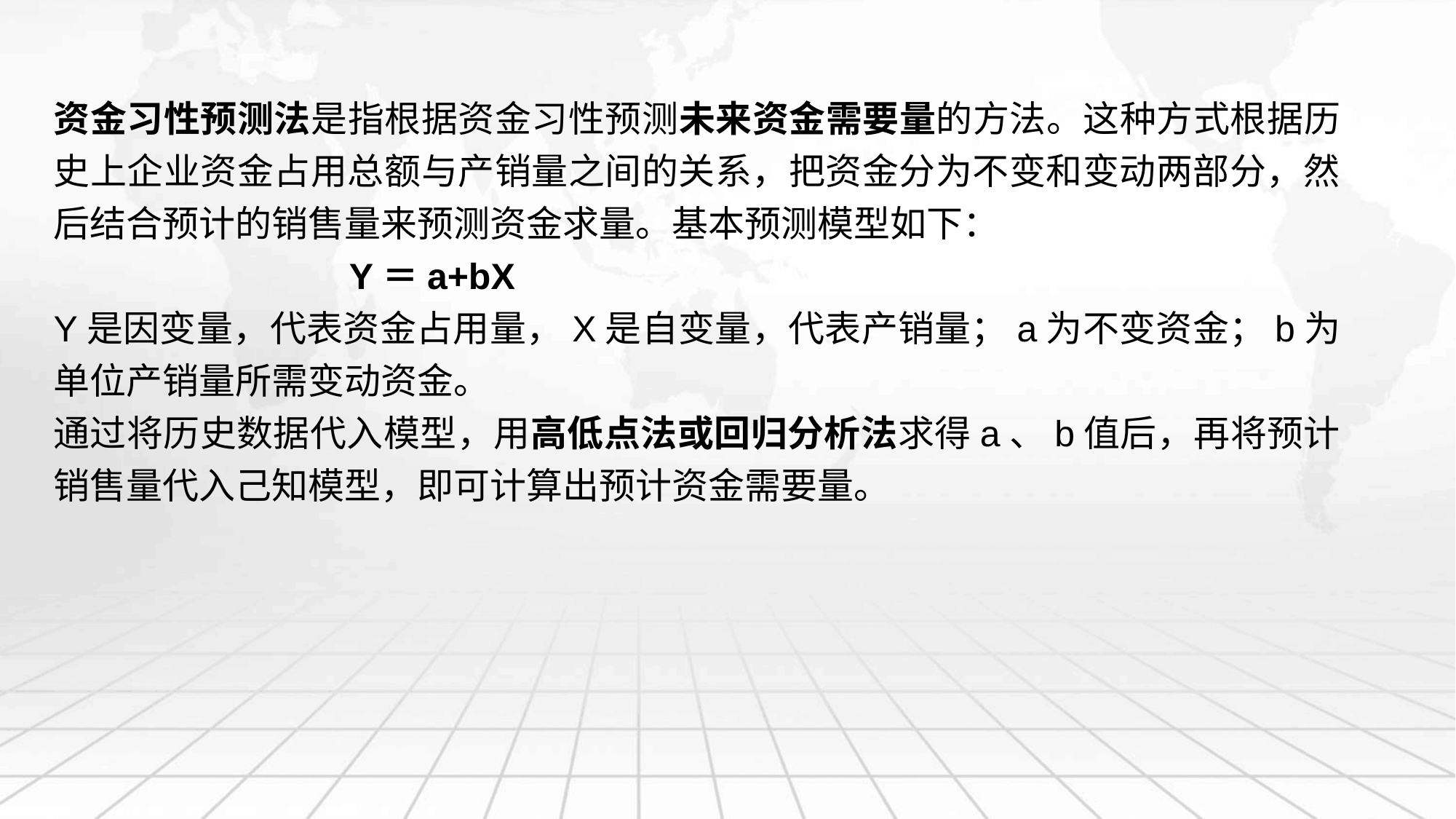

资金习性预测法是指根据资金习性预测未来资金需要量的方法。这种方式根据历史上企业资金占用总额与产销量之间的关系，把资金分为不变和变动两部分，然后结合预计的销售量来预测资金求量。基本预测模型如下：
 Y＝a+bX
Y是因变量，代表资金占用量，X是自变量，代表产销量；a为不变资金；b为单位产销量所需变动资金。
通过将历史数据代入模型，用高低点法或回归分析法求得a、b值后，再将预计销售量代入己知模型，即可计算出预计资金需要量。